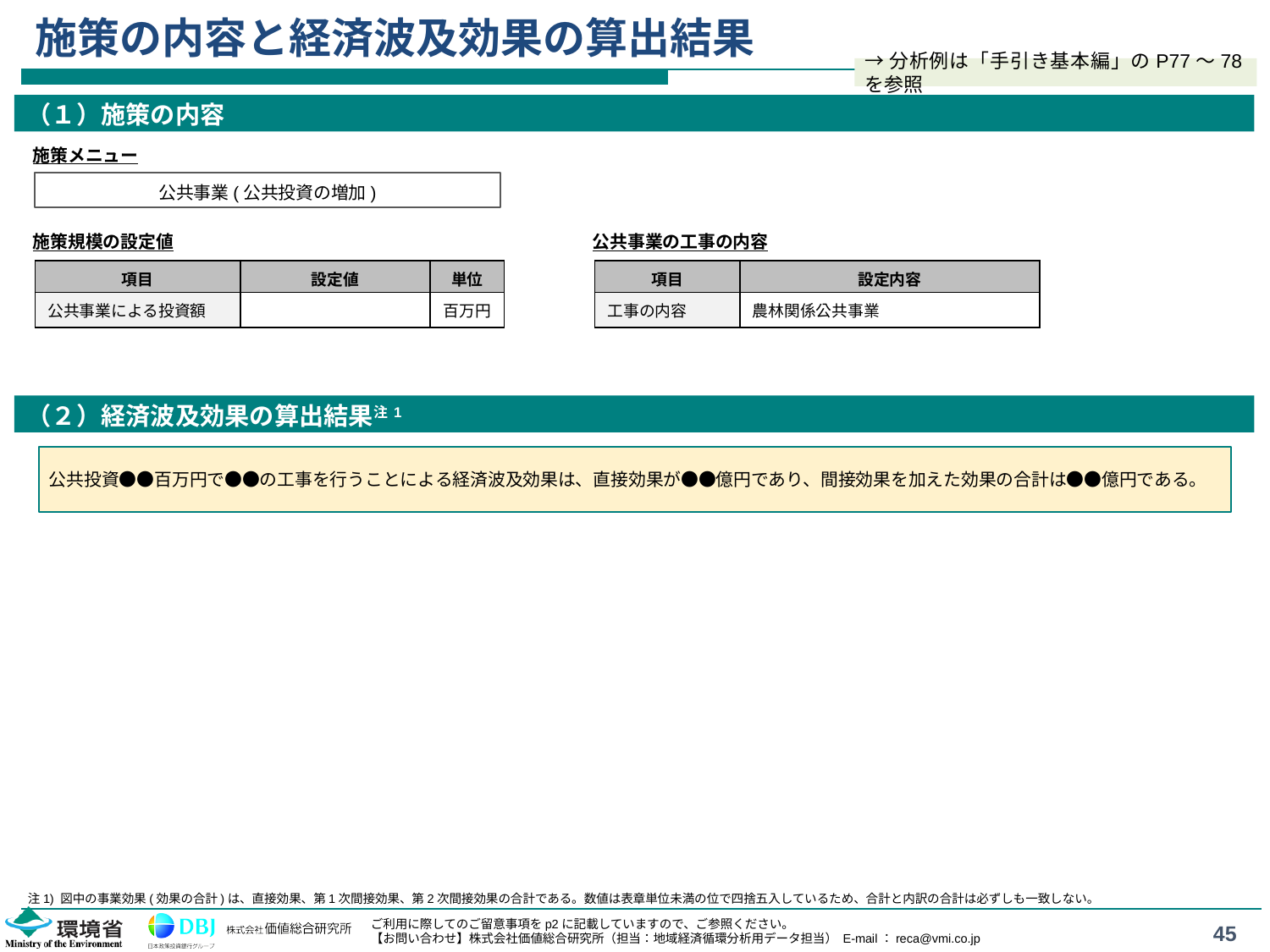

# 施策の内容と経済波及効果の算出結果
→分析例は「手引き基本編」のP77～78を参照
（１）施策の内容
施策メニュー
公共事業(公共投資の増加)
施策規模の設定値
公共事業の工事の内容
| 項目 | 設定値 | 単位 |
| --- | --- | --- |
| 公共事業による投資額 |  | 百万円 |
| 項目 | 設定内容 |
| --- | --- |
| 工事の内容 | 農林関係公共事業 |
（２）経済波及効果の算出結果注1
公共投資●●百万円で●●の工事を行うことによる経済波及効果は、直接効果が●●億円であり、間接効果を加えた効果の合計は●●億円である。
注1) 図中の事業効果(効果の合計)は、直接効果、第1次間接効果、第2次間接効果の合計である。数値は表章単位未満の位で四捨五入しているため、合計と内訳の合計は必ずしも一致しない。
45